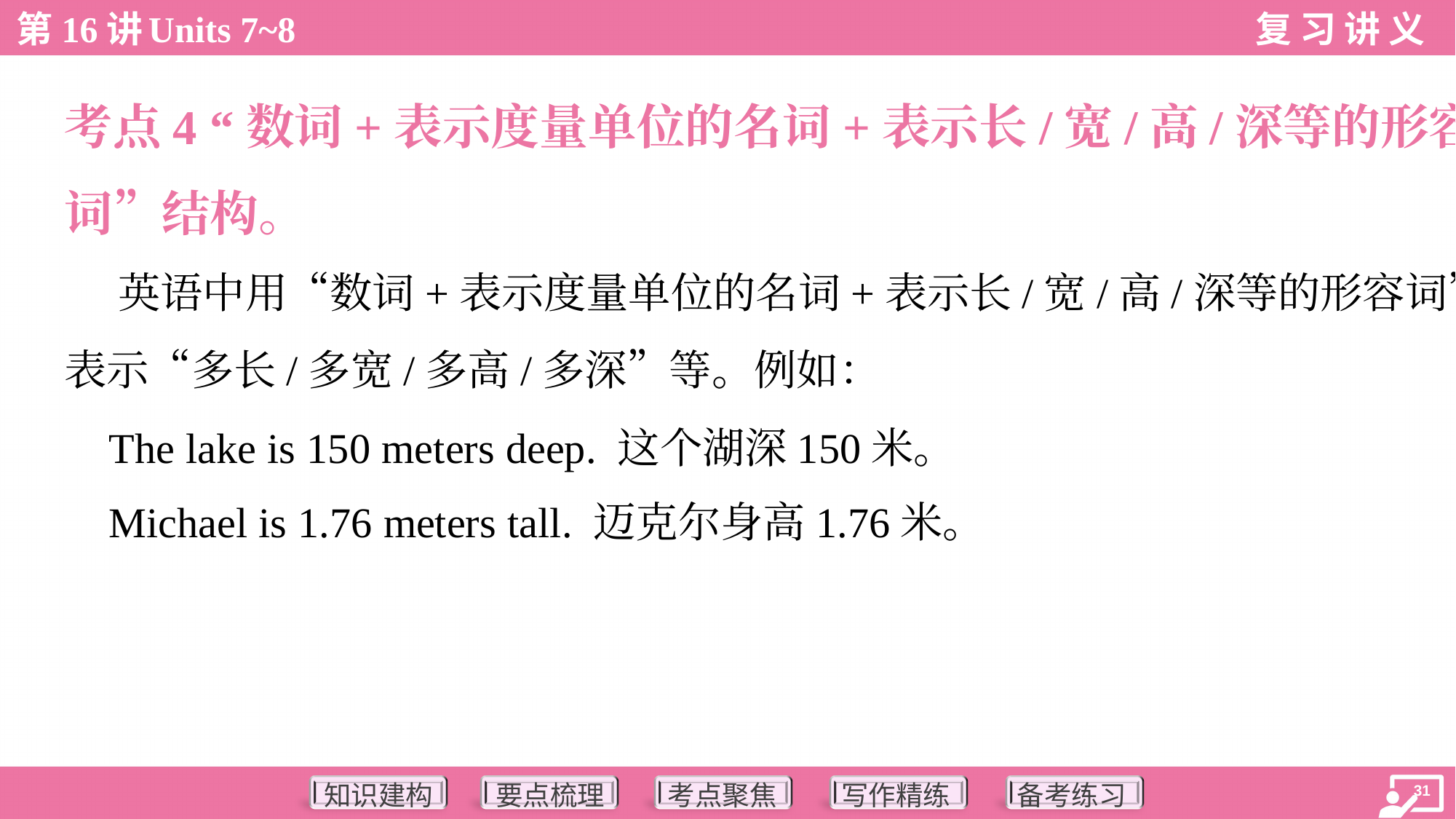

考点4 “数词+表示度量单位的名词+表示长/宽/高/深等的形容
词”结构。
    英语中用“数词+表示度量单位的名词+表示长/宽/高/深等的形容词”
表示“多长/多宽/多高/多深”等。例如：
    The lake is 150 meters deep. 这个湖深150米。
    Michael is 1.76 meters tall. 迈克尔身高1.76米。